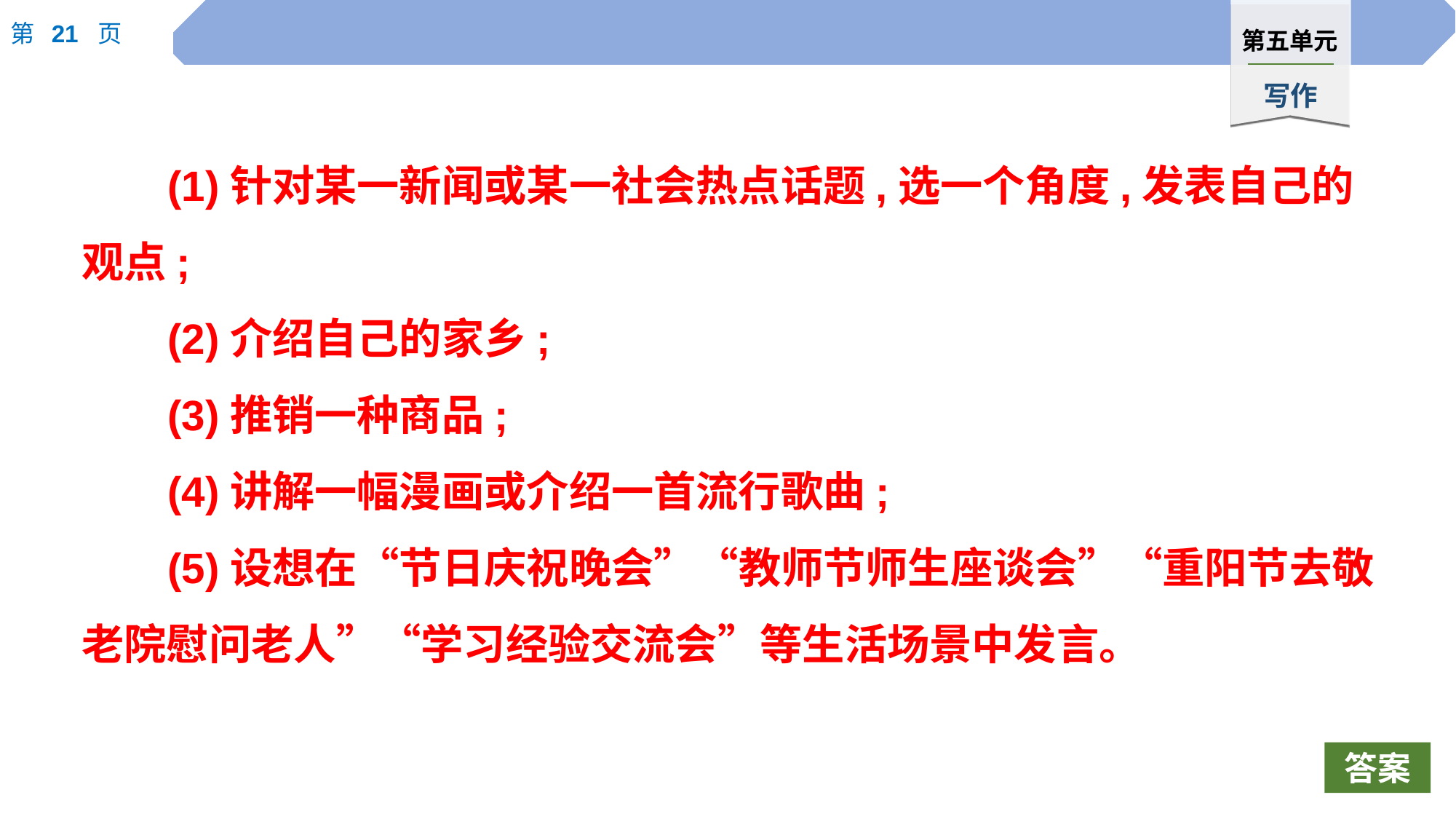

(1)针对某一新闻或某一社会热点话题,选一个角度,发表自己的观点;
(2)介绍自己的家乡;
(3)推销一种商品;
(4)讲解一幅漫画或介绍一首流行歌曲;
(5)设想在“节日庆祝晚会”“教师节师生座谈会”“重阳节去敬老院慰问老人”“学习经验交流会”等生活场景中发言。
答案